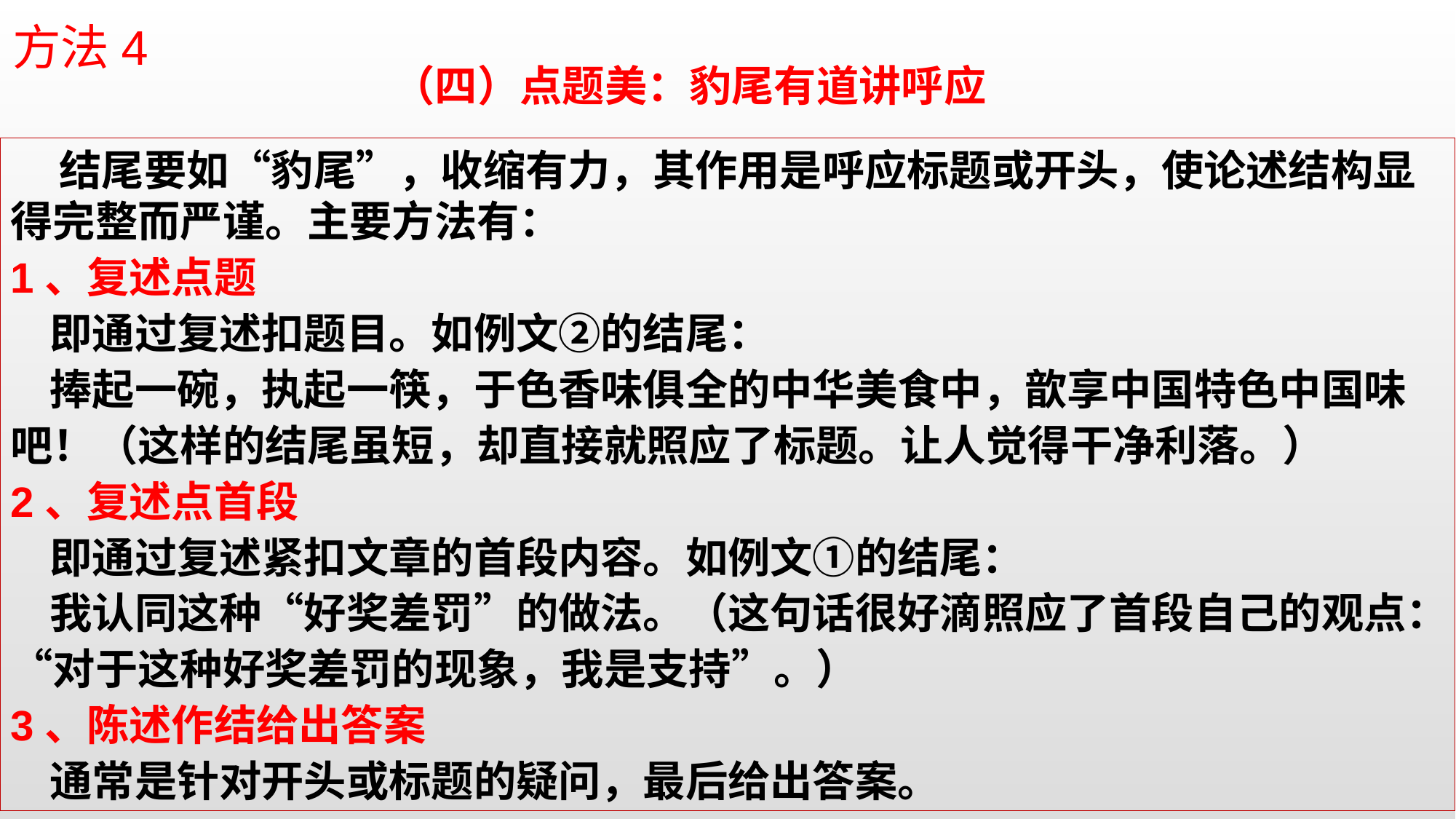

方法4
（四）点题美：豹尾有道讲呼应
    结尾要如“豹尾”，收缩有力，其作用是呼应标题或开头，使论述结构显得完整而严谨。主要方法有：
1、复述点题
   即通过复述扣题目。如例文②的结尾：
   捧起一碗，执起一筷，于色香味俱全的中华美食中，歆享中国特色中国味吧！（这样的结尾虽短，却直接就照应了标题。让人觉得干净利落。）
2、复述点首段
   即通过复述紧扣文章的首段内容。如例文①的结尾：
   我认同这种“好奖差罚”的做法。（这句话很好滴照应了首段自己的观点：“对于这种好奖差罚的现象，我是支持”。）
3、陈述作结给出答案
   通常是针对开头或标题的疑问，最后给出答案。